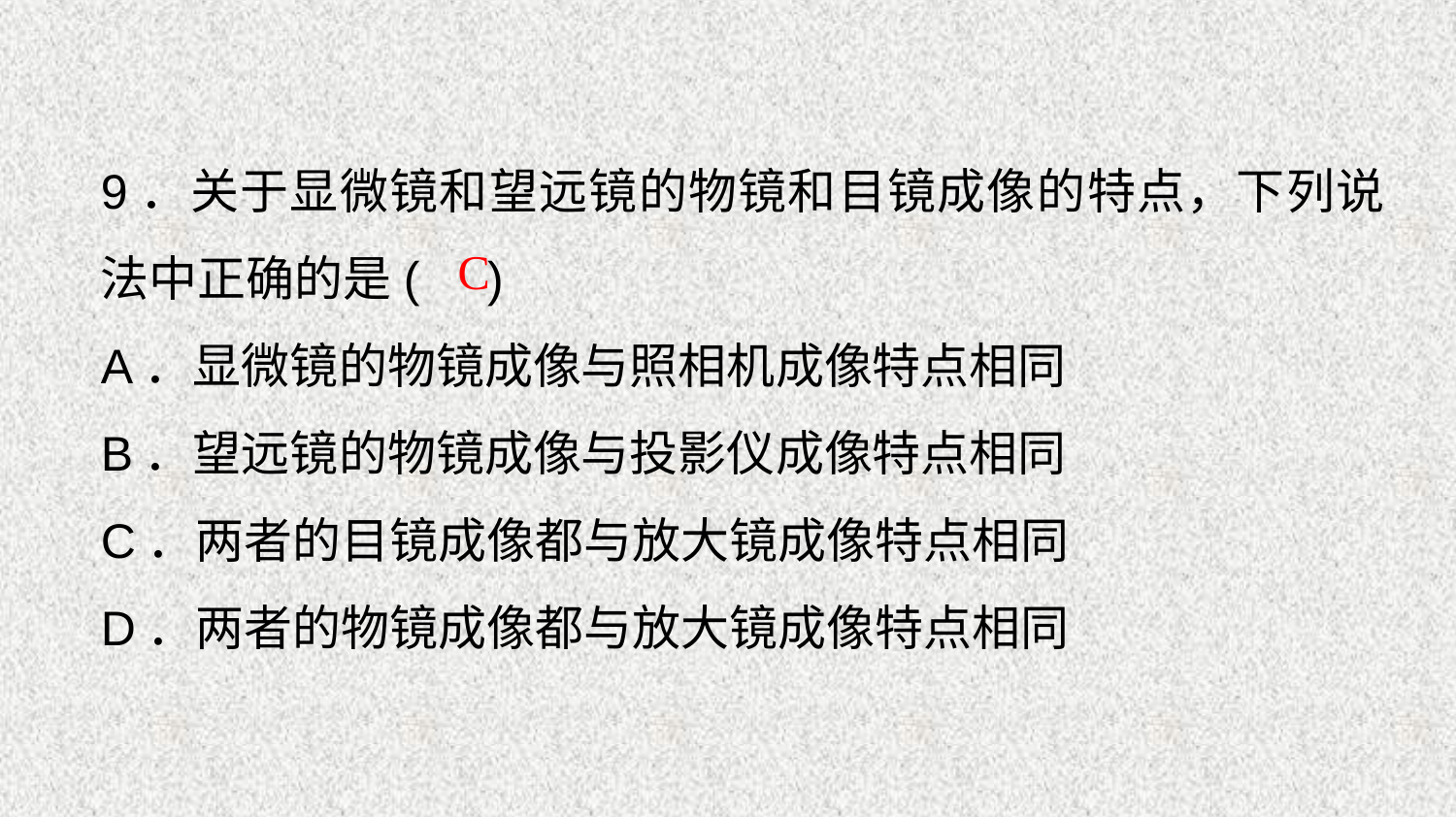

9．关于显微镜和望远镜的物镜和目镜成像的特点，下列说法中正确的是(     )
A．显微镜的物镜成像与照相机成像特点相同
B．望远镜的物镜成像与投影仪成像特点相同
C．两者的目镜成像都与放大镜成像特点相同
D．两者的物镜成像都与放大镜成像特点相同
C